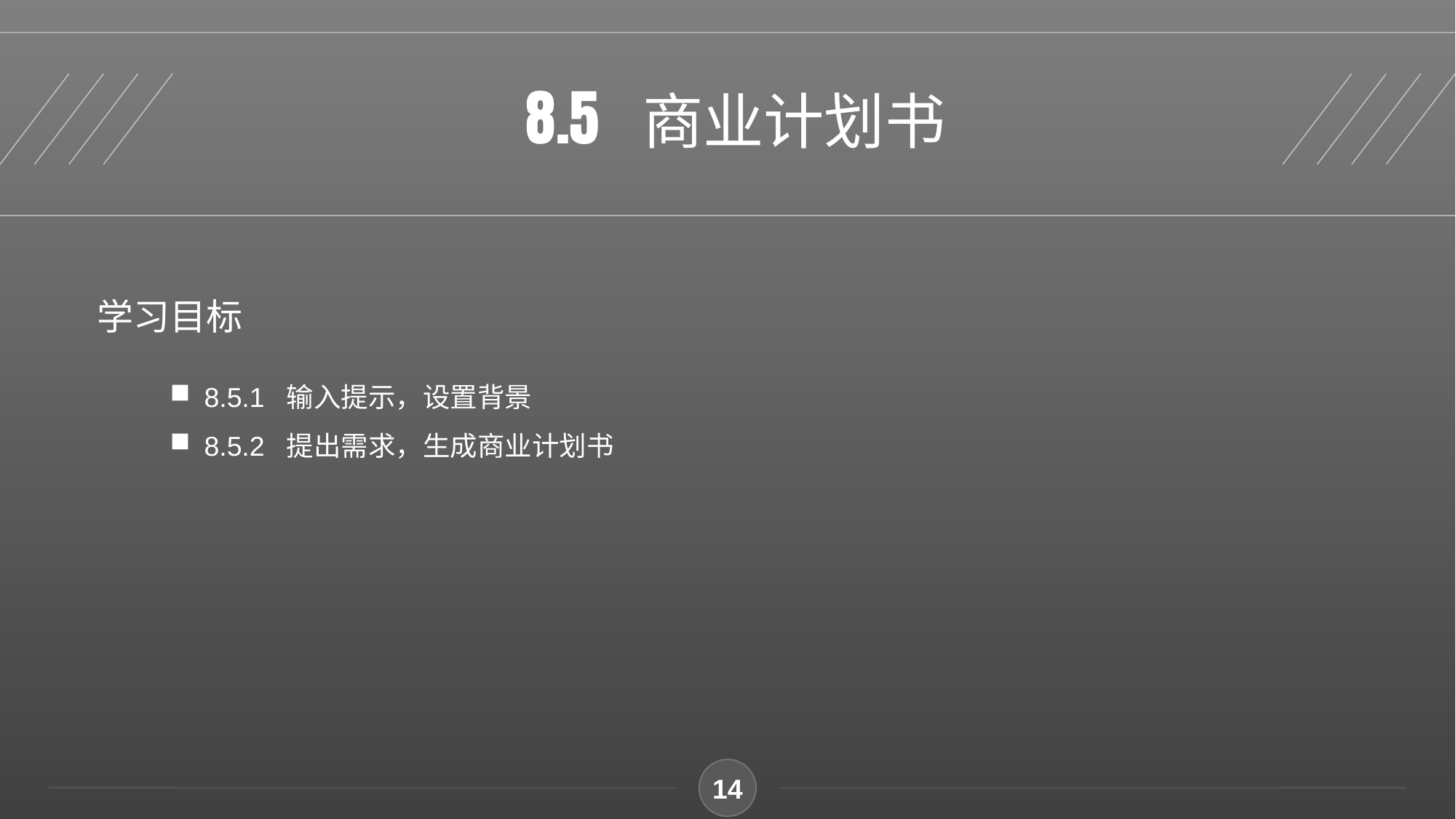

8.5  商业计划书

学习目标
8.5.1  输入提示，设置背景
8.5.2  提出需求，生成商业计划书